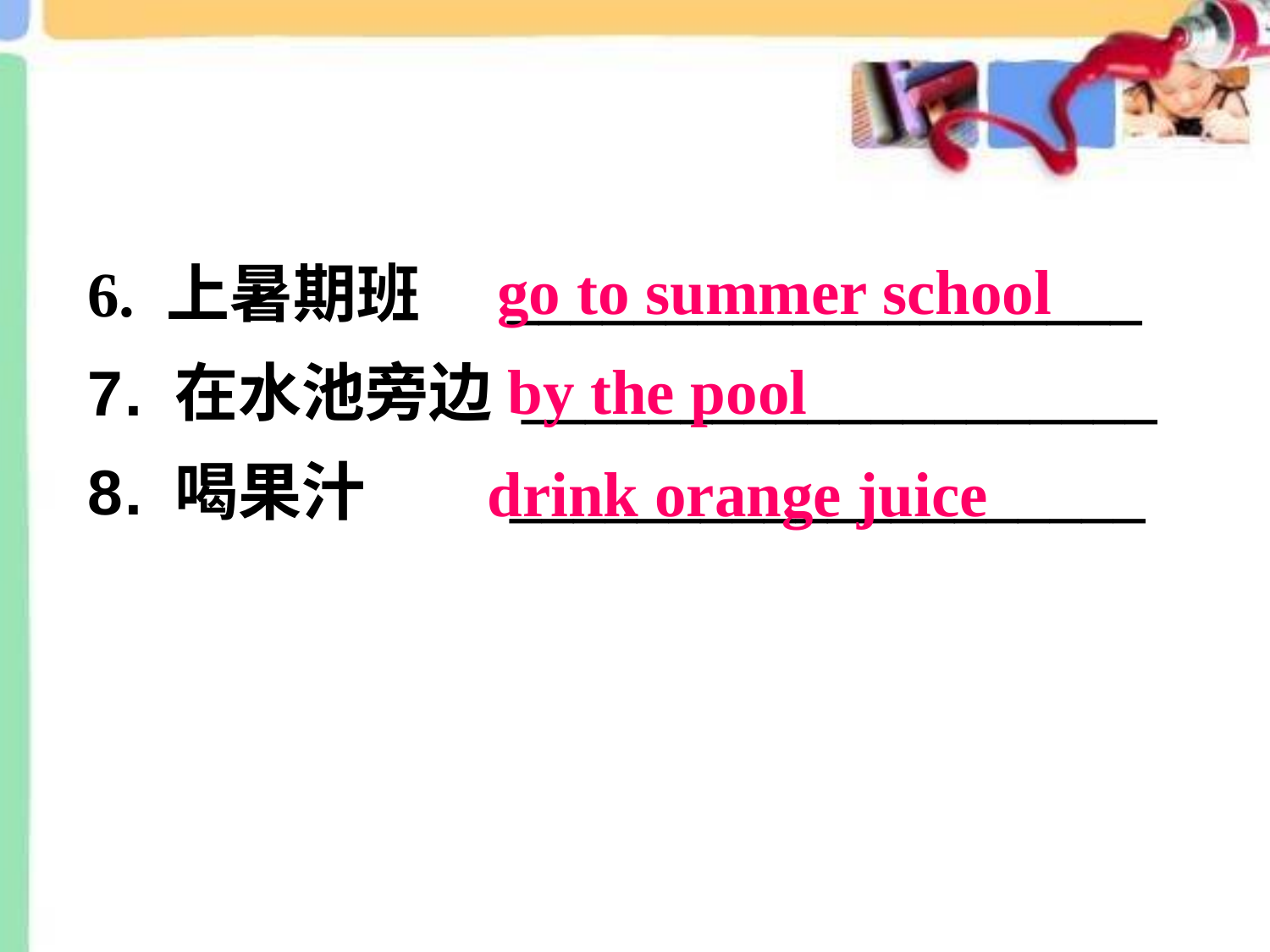

go to summer school
6. 上暑期班     ____________________
 在水池旁边 ____________________
 喝果汁         ____________________
by the pool
drink orange juice